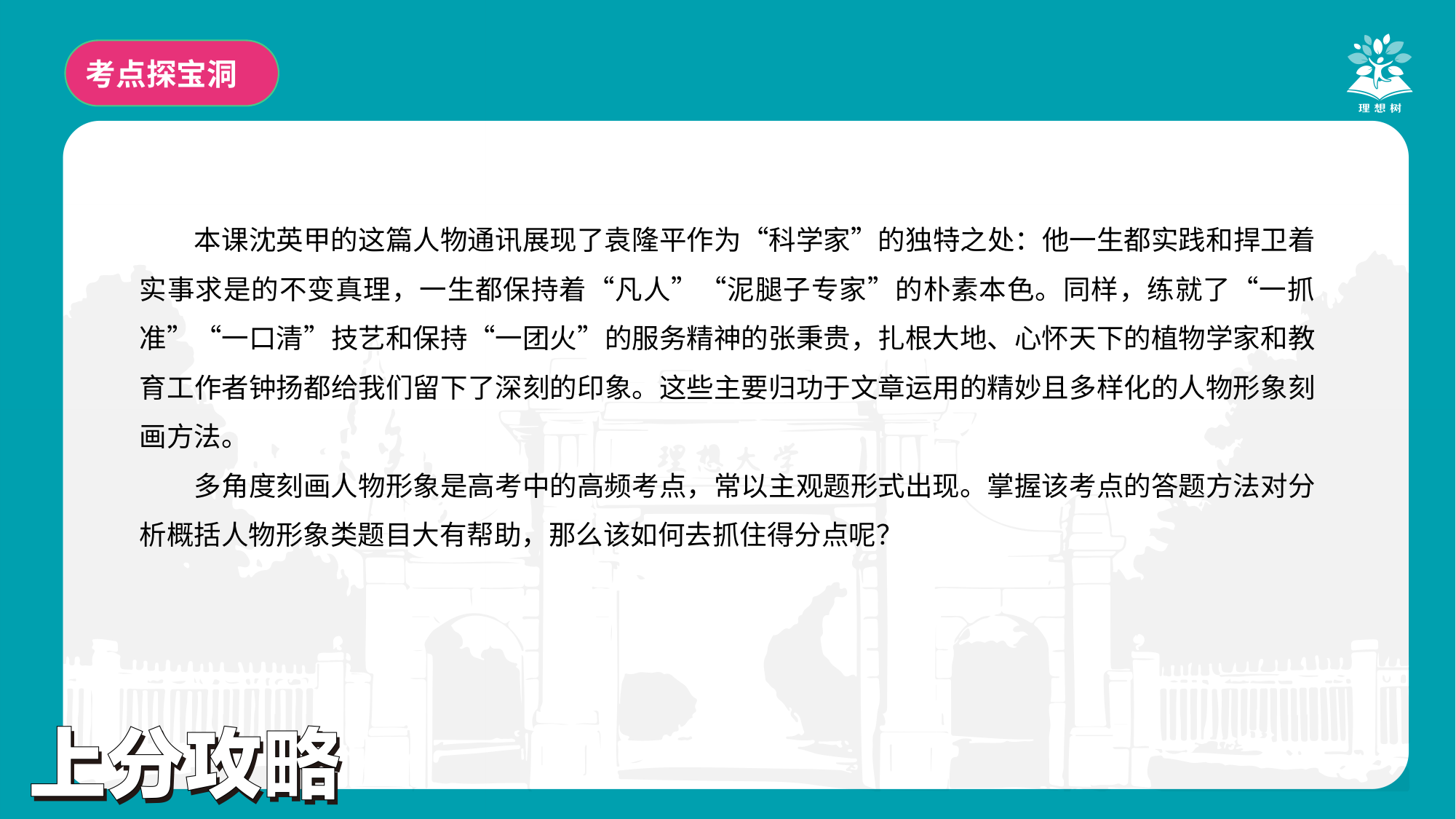

考点探宝洞
本课沈英甲的这篇人物通讯展现了袁隆平作为“科学家”的独特之处：他一生都实践和捍卫着实事求是的不变真理，一生都保持着“凡人”“泥腿子专家”的朴素本色。同样，练就了“一抓准”“一口清”技艺和保持“一团火”的服务精神的张秉贵，扎根大地、心怀天下的植物学家和教育工作者钟扬都给我们留下了深刻的印象。这些主要归功于文章运用的精妙且多样化的人物形象刻画方法。
多角度刻画人物形象是高考中的高频考点，常以主观题形式出现。掌握该考点的答题方法对分析概括人物形象类题目大有帮助，那么该如何去抓住得分点呢？